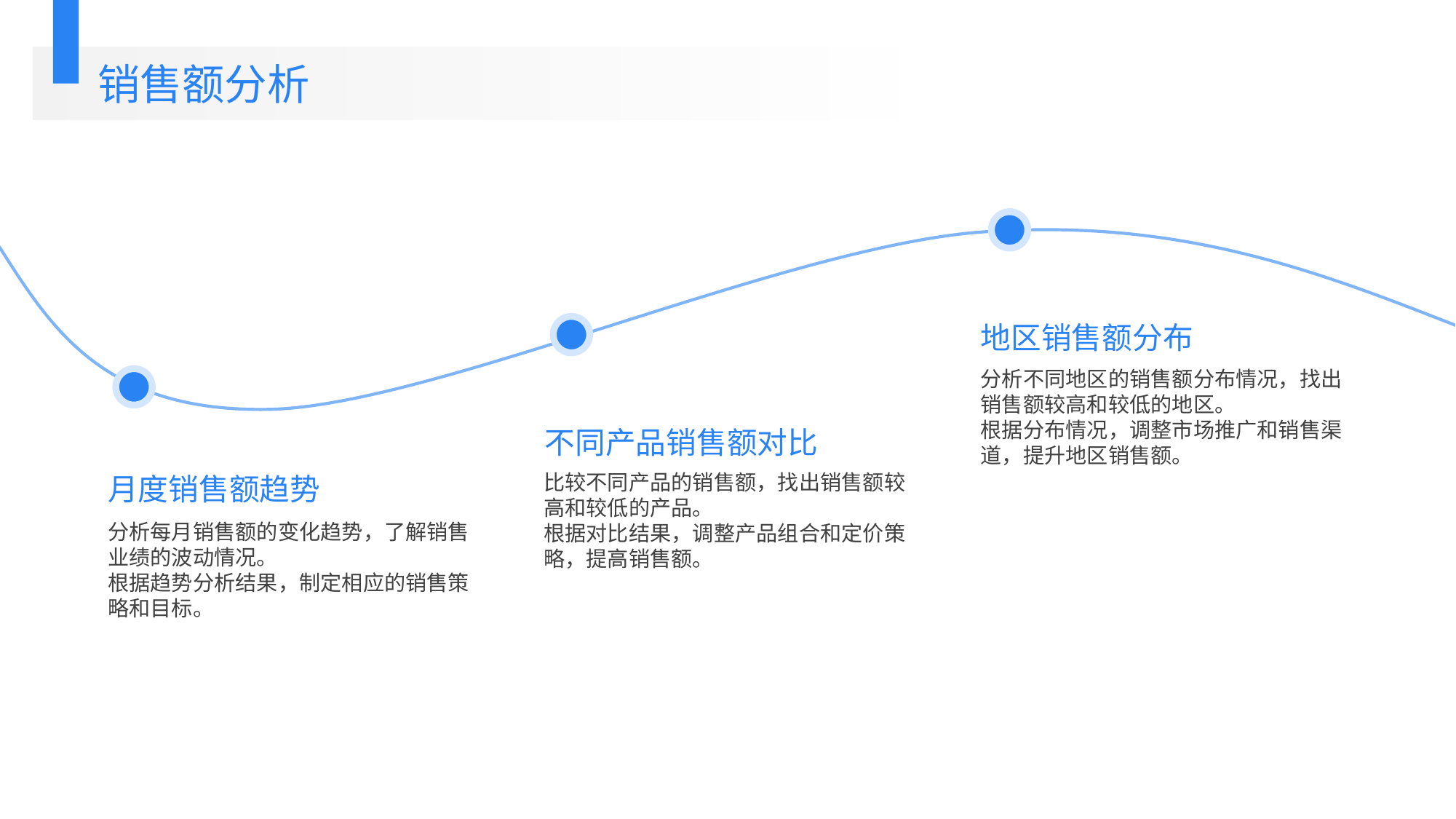

销售额分析

地区销售额分布

分析不同地区的销售额分布情况，找出销售额较高和较低的地区。
根据分布情况，调整市场推广和销售渠道，提升地区销售额。
不同产品销售额对比

月度销售额趋势
比较不同产品的销售额，找出销售额较高和较低的产品。
根据对比结果，调整产品组合和定价策略，提高销售额。
分析每月销售额的变化趋势，了解销售业绩的波动情况。
根据趋势分析结果，制定相应的销售策略和目标。